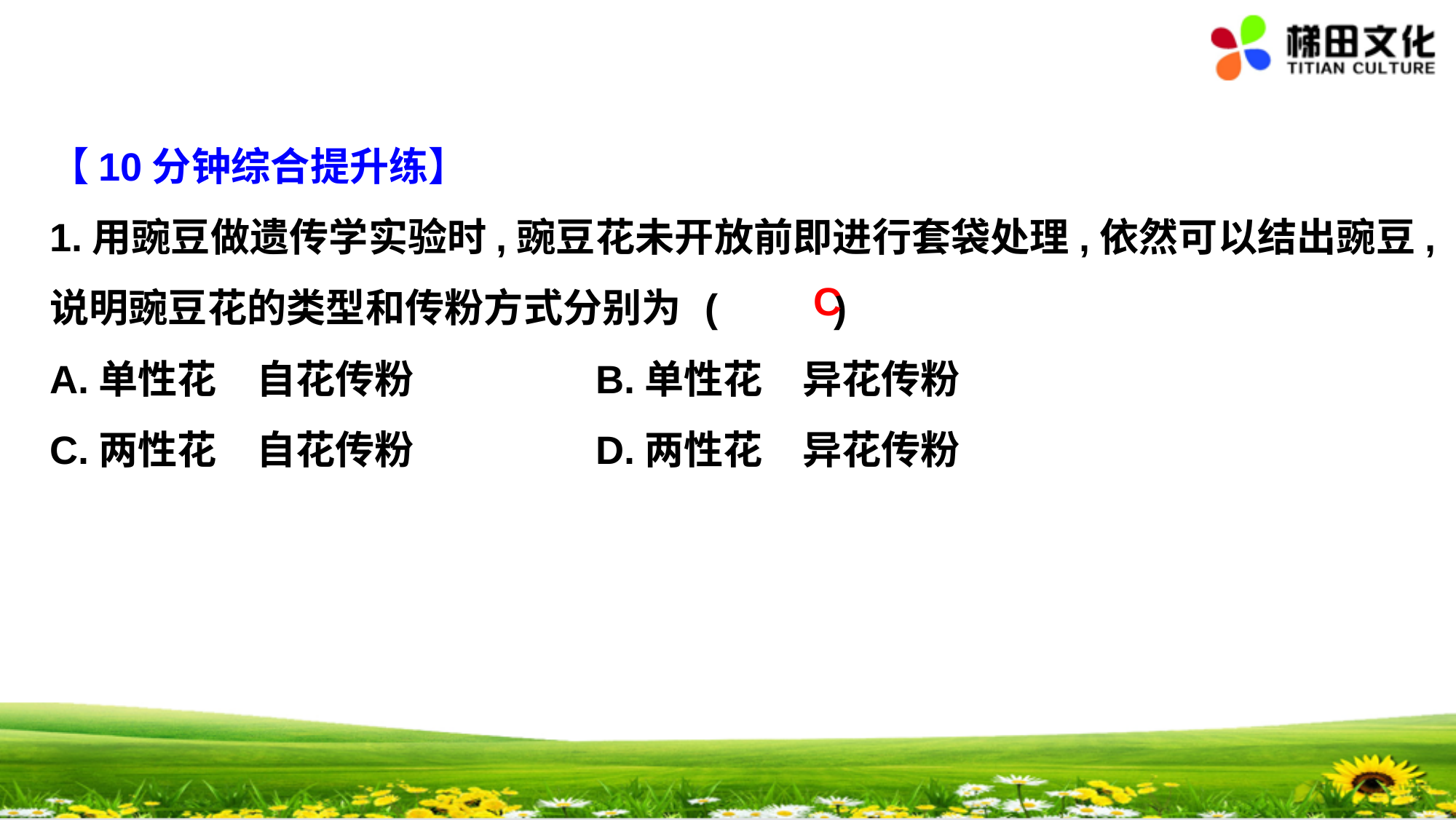

【10分钟综合提升练】
1.用豌豆做遗传学实验时,豌豆花未开放前即进行套袋处理,依然可以结出豌豆,
说明豌豆花的类型和传粉方式分别为	(　  　)
A.单性花　自花传粉		B.单性花　异花传粉
C.两性花　自花传粉		D.两性花　异花传粉
C